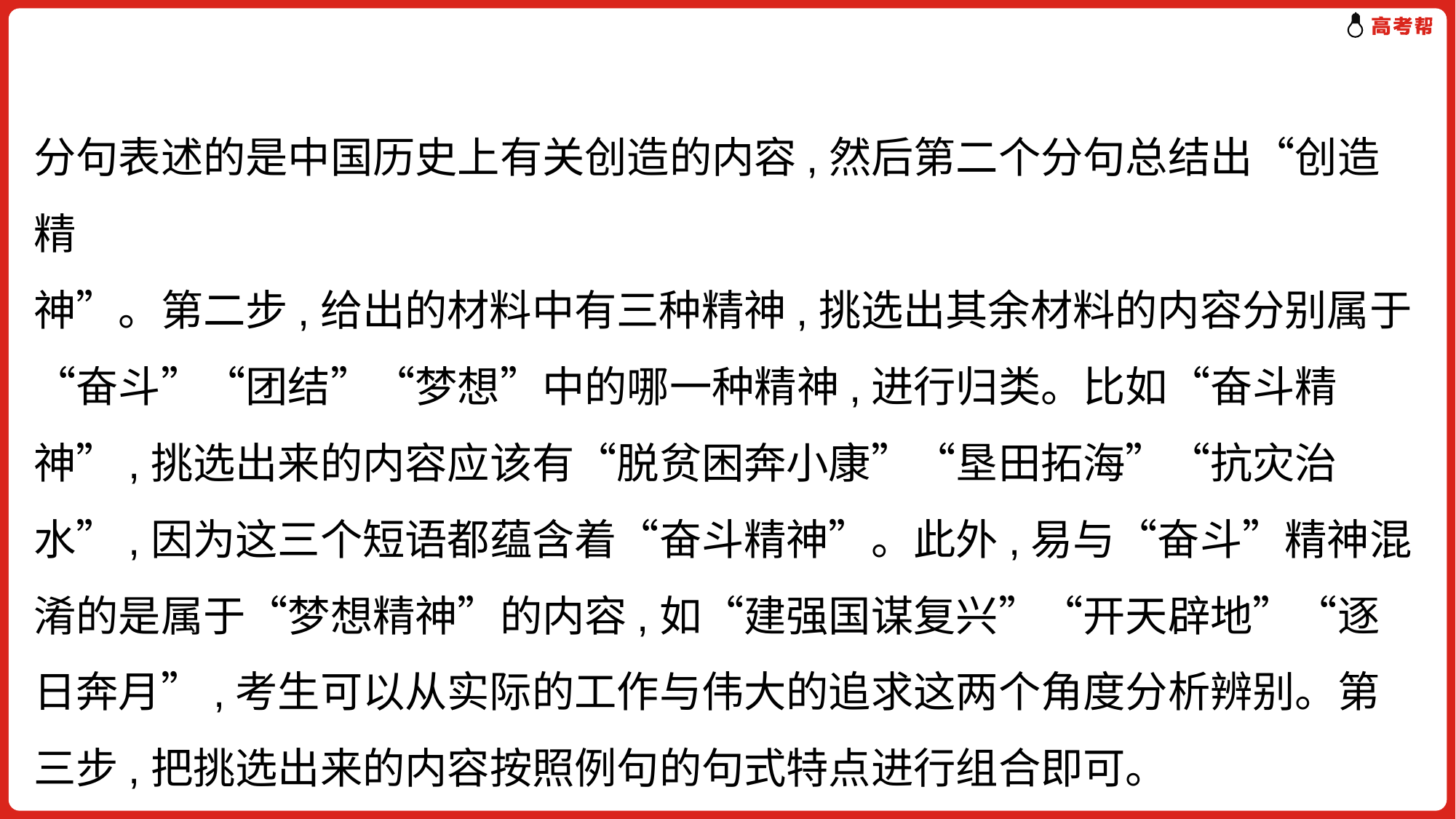

分句表述的是中国历史上有关创造的内容,然后第二个分句总结出“创造精
神”。第二步,给出的材料中有三种精神,挑选出其余材料的内容分别属于“奋斗”“团结”“梦想”中的哪一种精神,进行归类。比如“奋斗精神”,挑选出来的内容应该有“脱贫困奔小康”“垦田拓海”“抗灾治水”,因为这三个短语都蕴含着“奋斗精神”。此外,易与“奋斗”精神混淆的是属于“梦想精神”的内容,如“建强国谋复兴”“开天辟地”“逐日奔月”,考生可以从实际的工作与伟大的追求这两个角度分析辨别。第三步,把挑选出来的内容按照例句的句式特点进行组合即可。